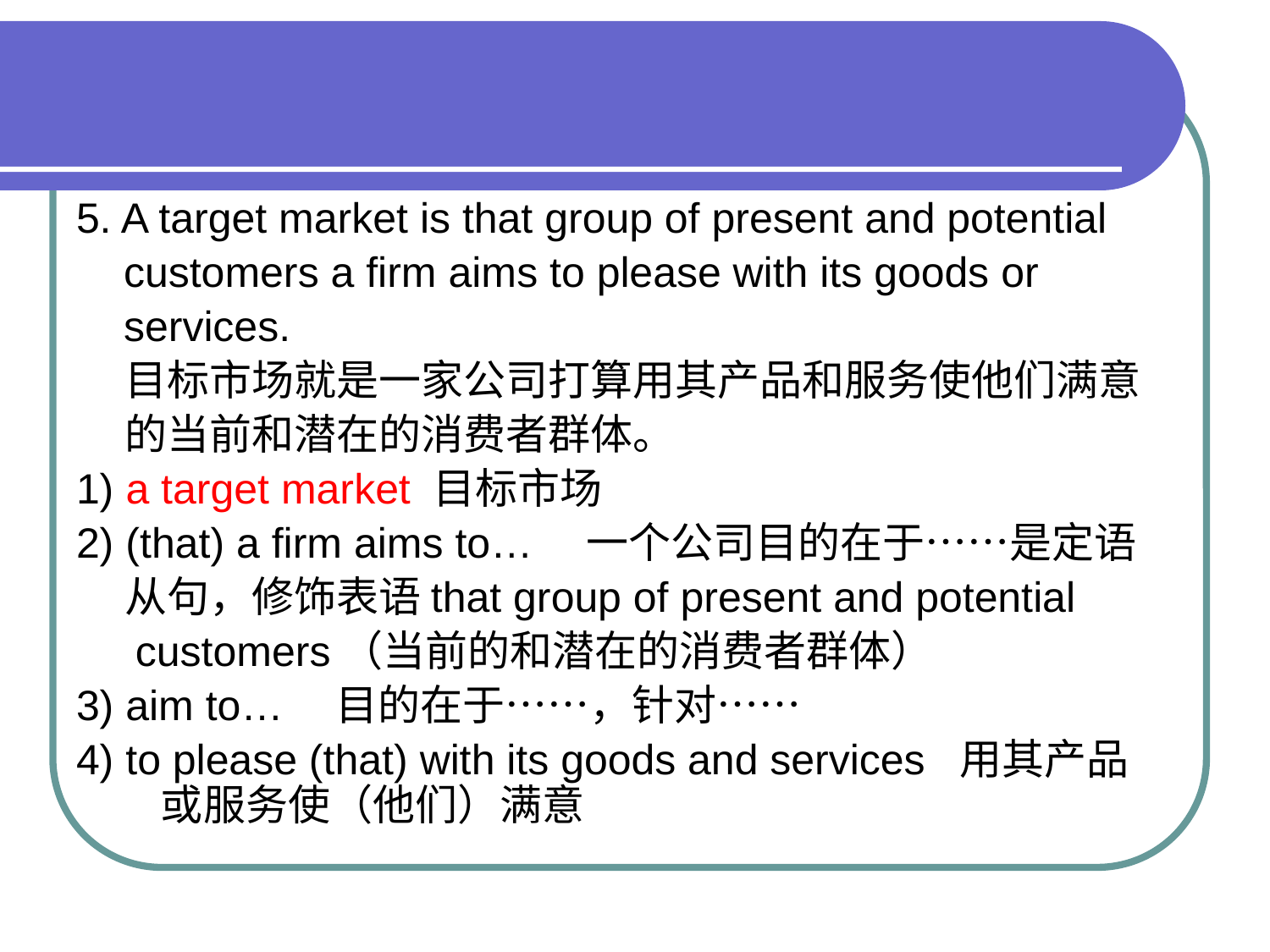

#
5. A target market is that group of present and potential
    customers a firm aims to please with its goods or
    services.
    目标市场就是一家公司打算用其产品和服务使他们满意
    的当前和潜在的消费者群体。
1) a target market 目标市场
2) (that) a firm aims to…　一个公司目的在于……是定语
    从句，修饰表语that group of present and potential
     customers（当前的和潜在的消费者群体）
3) aim to…　目的在于……，针对……
4) to please (that) with its goods and services  用其产品或服务使（他们）满意